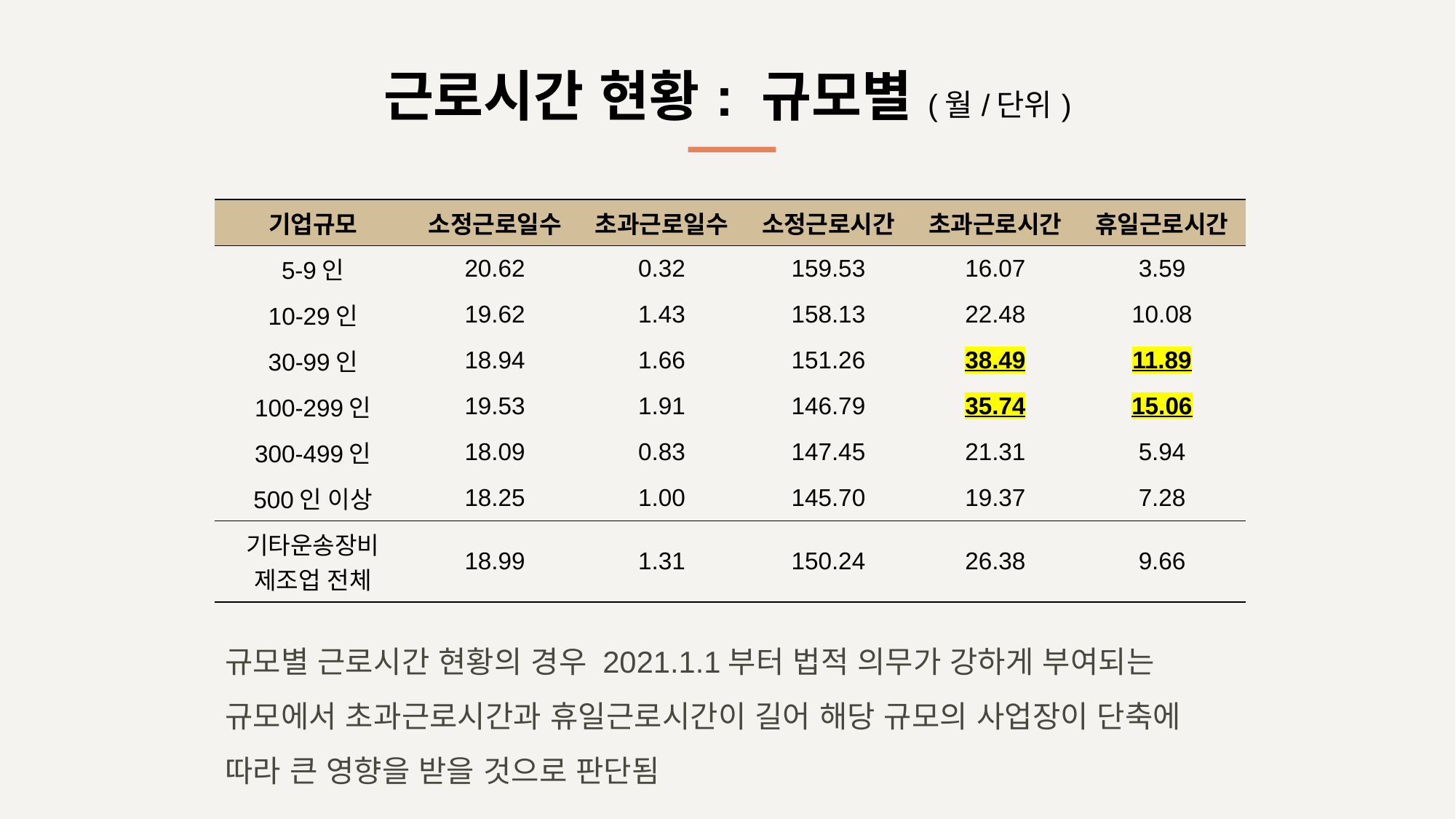

# 근로시간 현황: 규모별(월/단위)

| 기업규모 | 소정근로일수 | 초과근로일수 | 소정근로시간 | 초과근로시간 | 휴일근로시간 |
| --- | --- | --- | --- | --- | --- |
| 5-9인 | 20.62 | 0.32 | 159.53 | 16.07 | 3.59 |
| 10-29인 | 19.62 | 1.43 | 158.13 | 22.48 | 10.08 |
| 30-99인 | 18.94 | 1.66 | 151.26 | 38.49 | 11.89 |
| 100-299인 | 19.53 | 1.91 | 146.79 | 35.74 | 15.06 |
| 300-499인 | 18.09 | 0.83 | 147.45 | 21.31 | 5.94 |
| 500인 이상 | 18.25 | 1.00 | 145.70 | 19.37 | 7.28 |
| 기타운송장비 제조업 전체 | 18.99 | 1.31 | 150.24 | 26.38 | 9.66 |

규모별 근로시간 현황의 경우 2021.1.1부터 법적 의무가 강하게 부여되는 규모에서 초과근로시간과 휴일근로시간이 길어 해당 규모의 사업장이 단축에 따라 큰 영향을 받을 것으로 판단됨